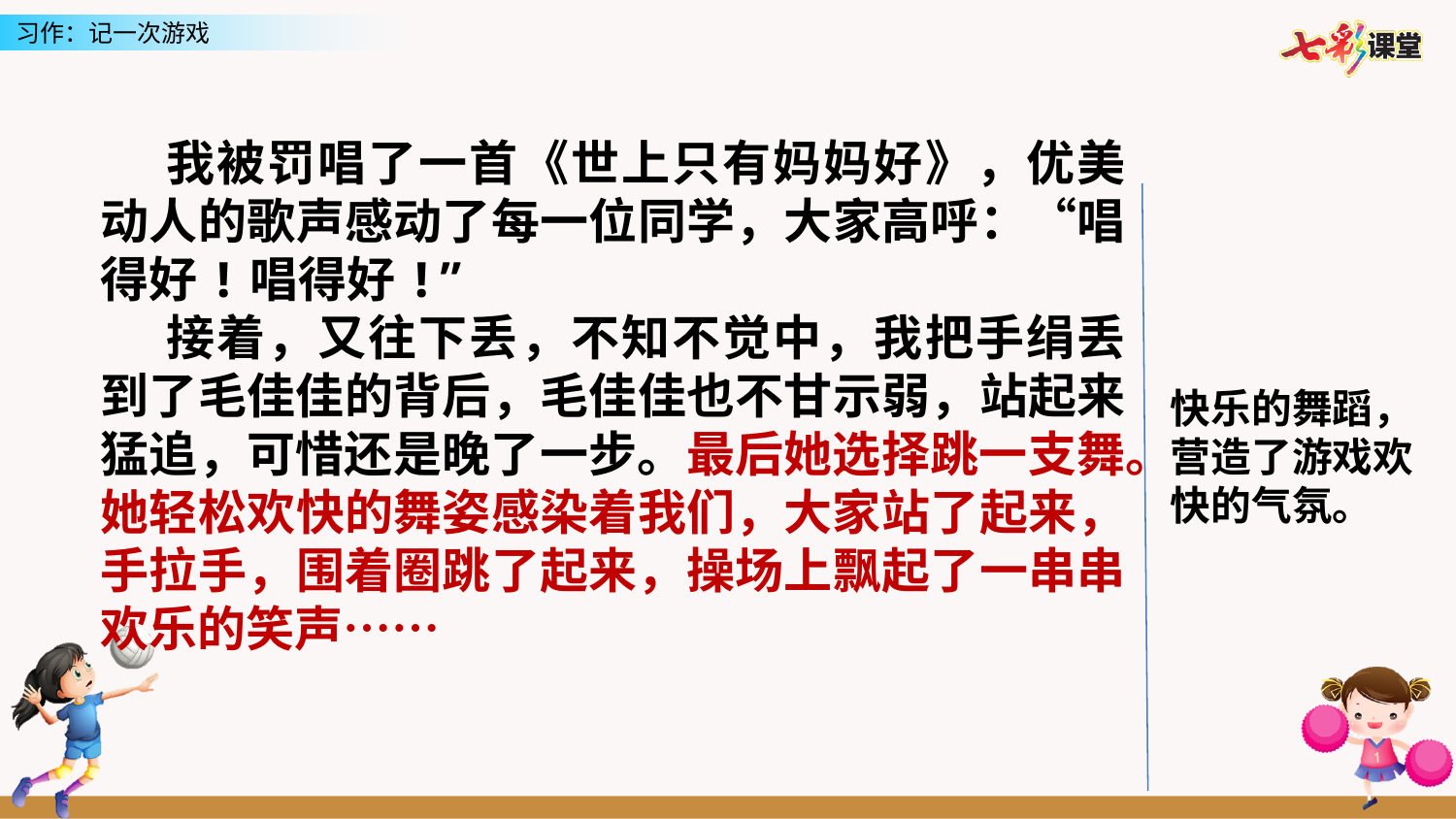

我被罚唱了一首《世上只有妈妈好》，优美动人的歌声感动了每一位同学，大家高呼：“唱得好!唱得好!”
    接着，又往下丢，不知不觉中，我把手绢丢到了毛佳佳的背后，毛佳佳也不甘示弱，站起来猛追，可惜还是晚了一步。最后她选择跳一支舞。她轻松欢快的舞姿感染着我们，大家站了起来，手拉手，围着圈跳了起来，操场上飘起了一串串欢乐的笑声……

快乐的舞蹈，营造了游戏欢快的气氛。